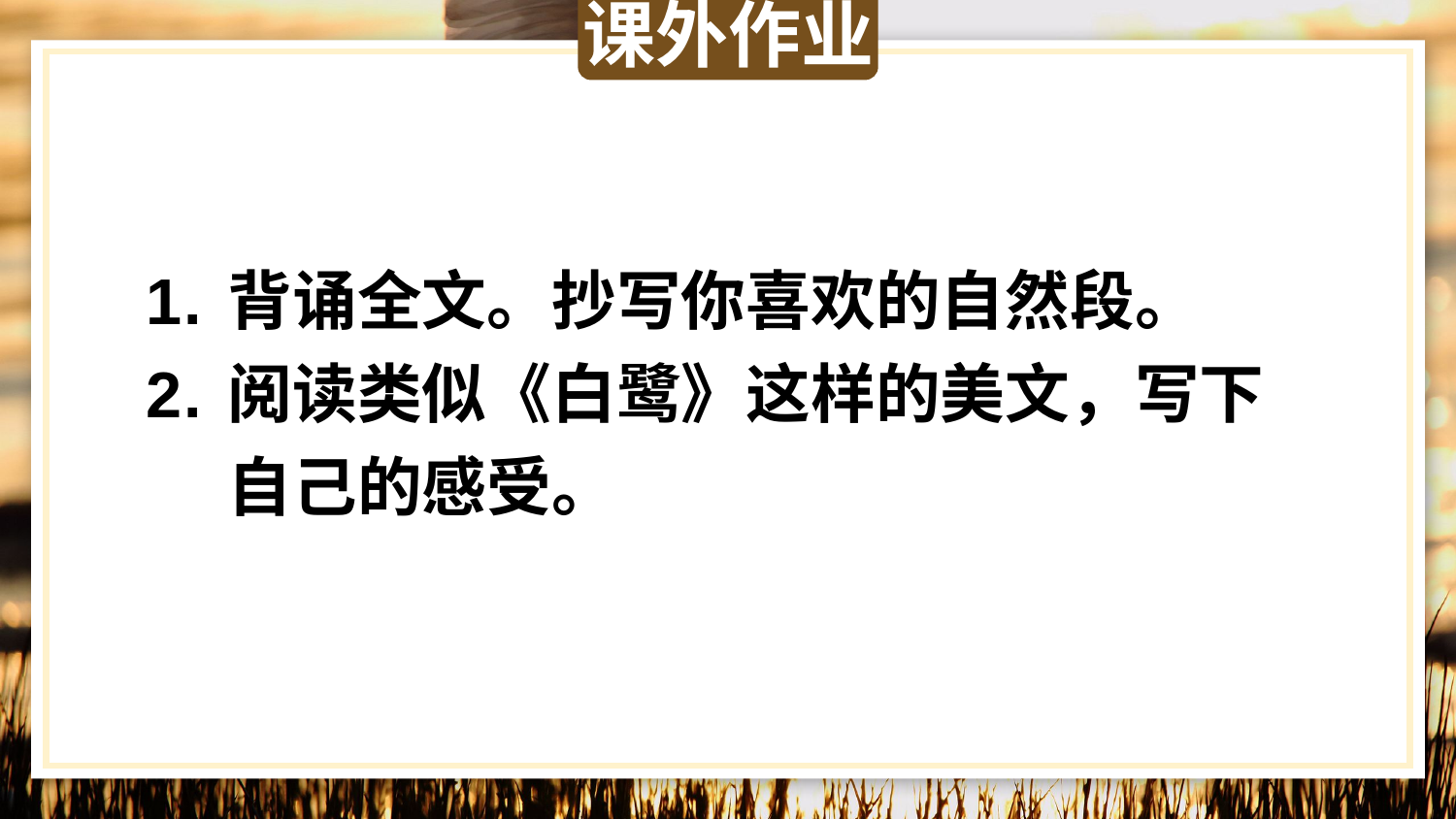

课外作业
背诵全文。抄写你喜欢的自然段。
阅读类似《白鹭》这样的美文，写下自己的感受。